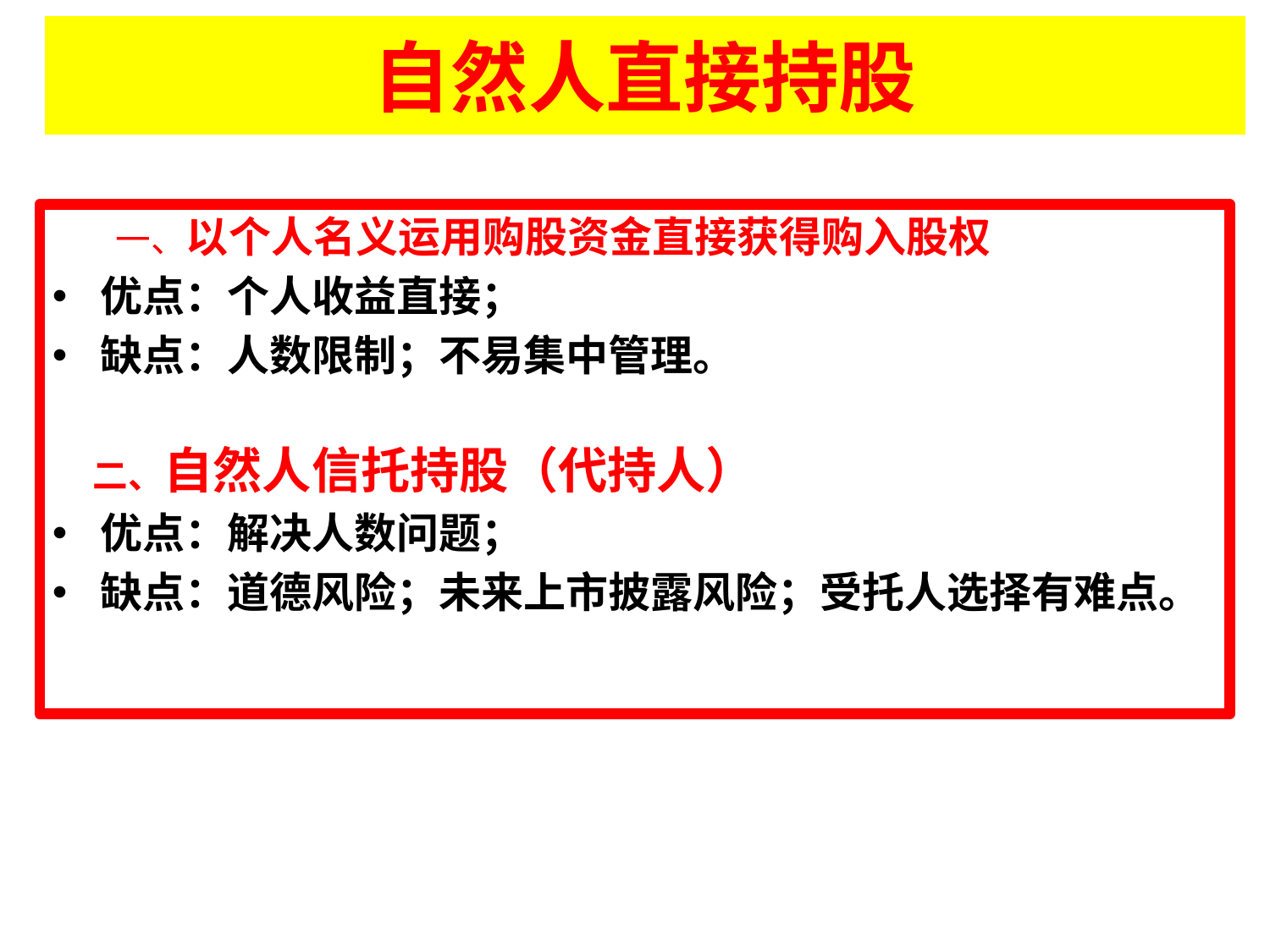

自然人直接持股
       一、以个人名义运用购股资金直接获得购入股权
优点：个人收益直接；
缺点：人数限制；不易集中管理。

    二、自然人信托持股（代持人）
优点：解决人数问题；
缺点：道德风险；未来上市披露风险；受托人选择有难点。